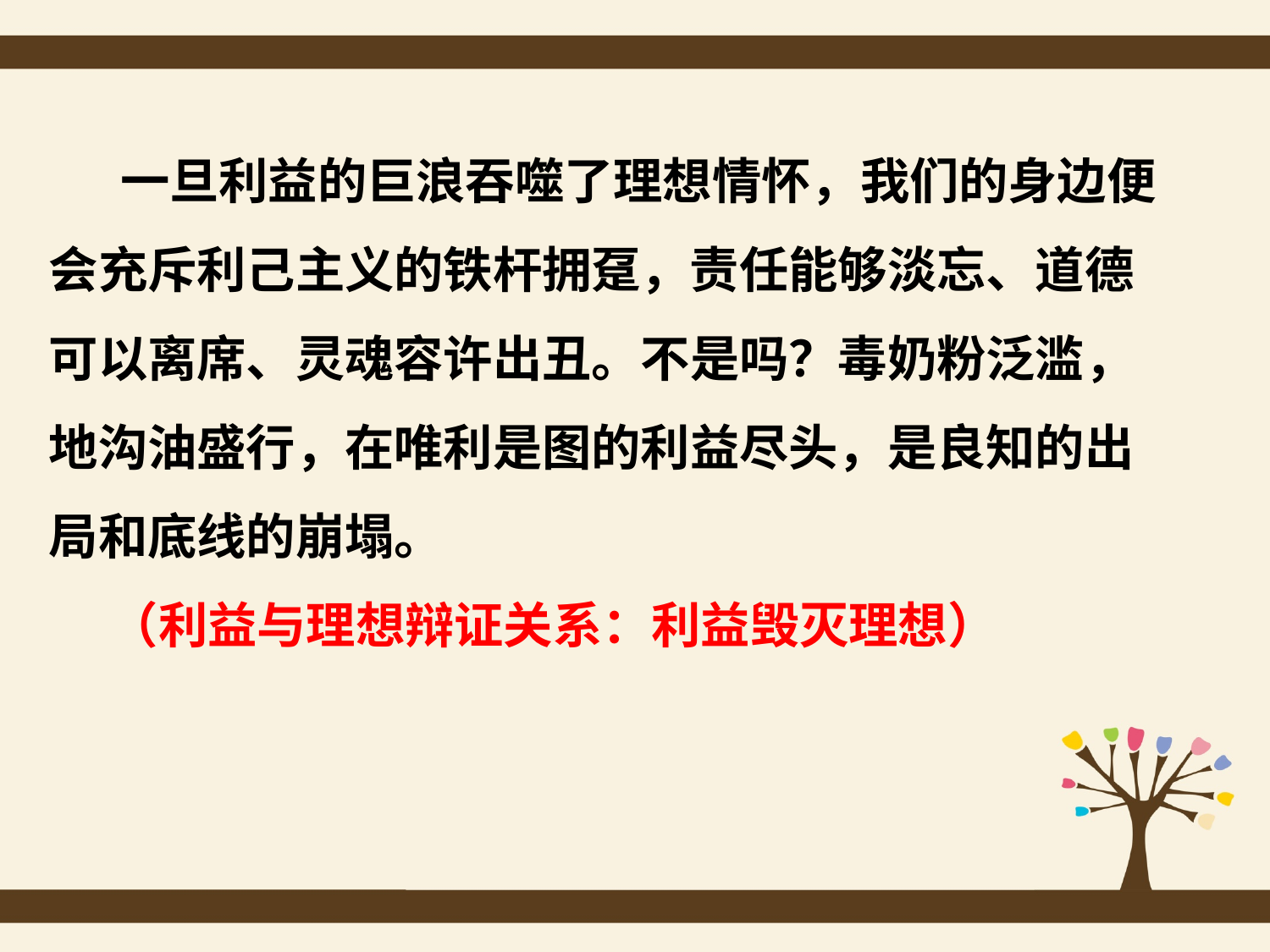

一旦利益的巨浪吞噬了理想情怀，我们的身边便会充斥利己主义的铁杆拥趸，责任能够淡忘、道德可以离席、灵魂容许出丑。不是吗？毒奶粉泛滥，地沟油盛行，在唯利是图的利益尽头，是良知的出局和底线的崩塌。
 （利益与理想辩证关系：利益毁灭理想）